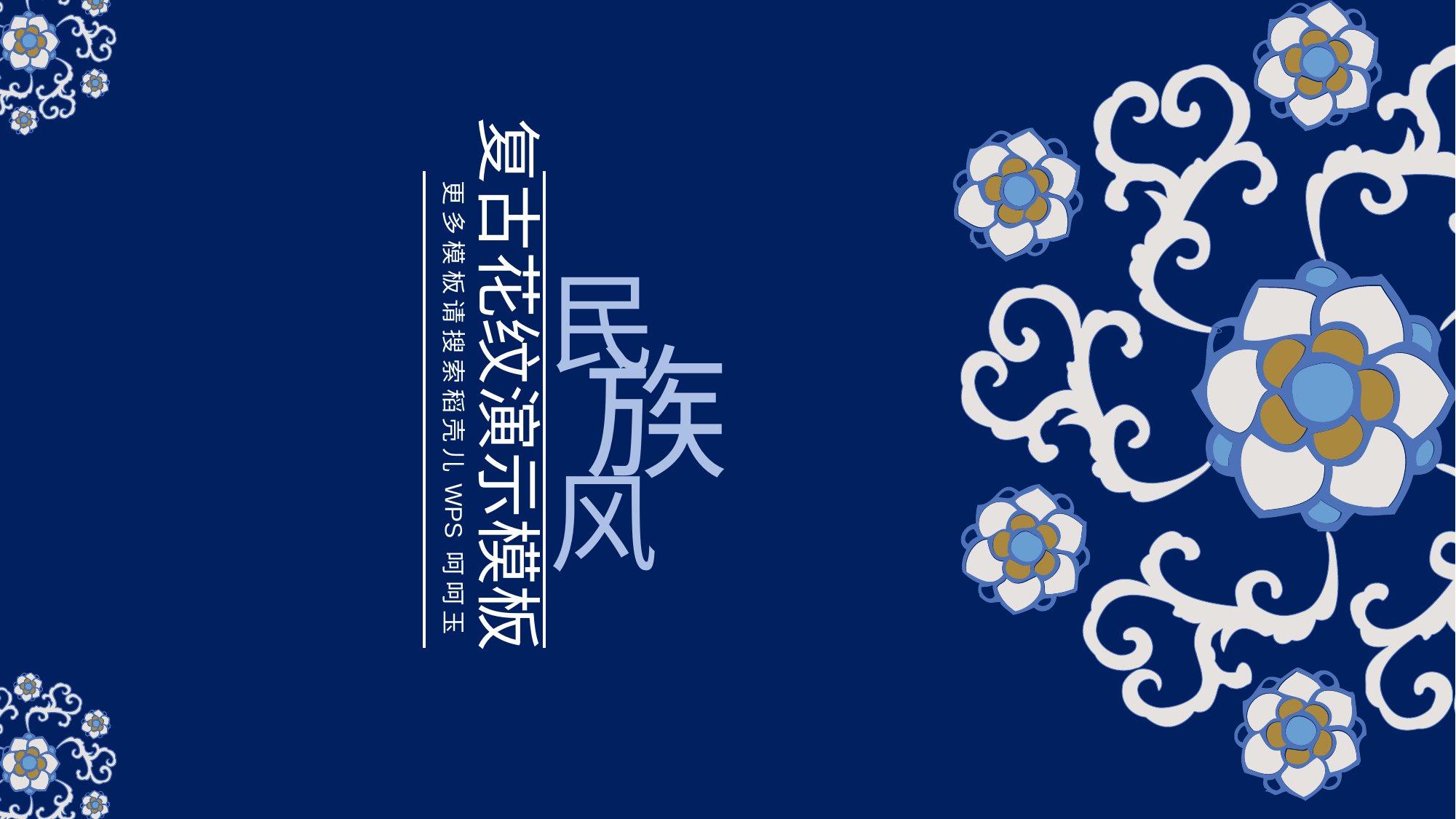

复古花纹演示模板
更 多 模 板 请 搜 索 稻 壳 儿 WPS 呵 呵 玉
民
族
风